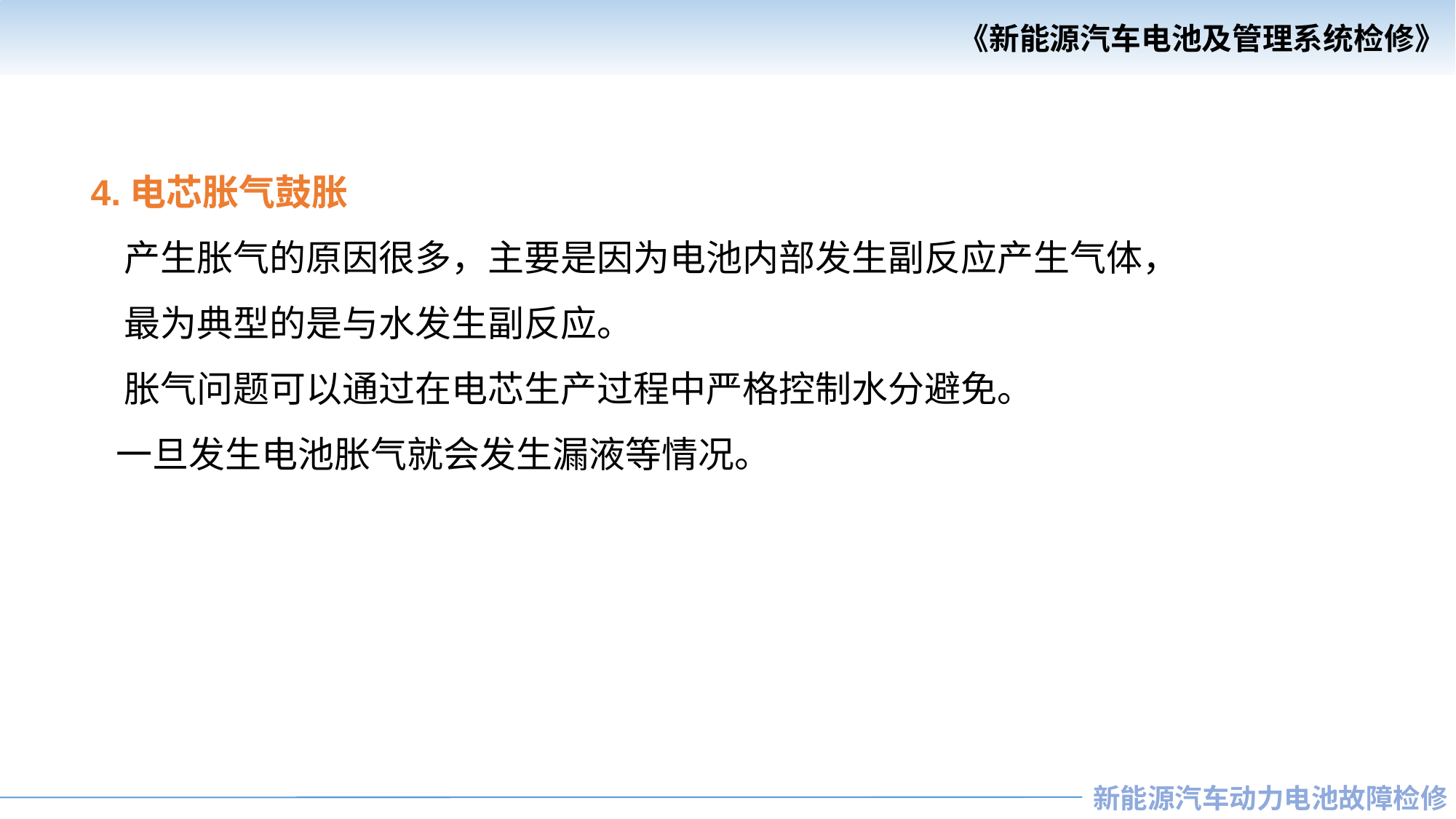

4.电芯胀气鼓胀
   产生胀气的原因很多，主要是因为电池内部发生副反应产生气体，
   最为典型的是与水发生副反应。
   胀气问题可以通过在电芯生产过程中严格控制水分避免。
  一旦发生电池胀气就会发生漏液等情况。